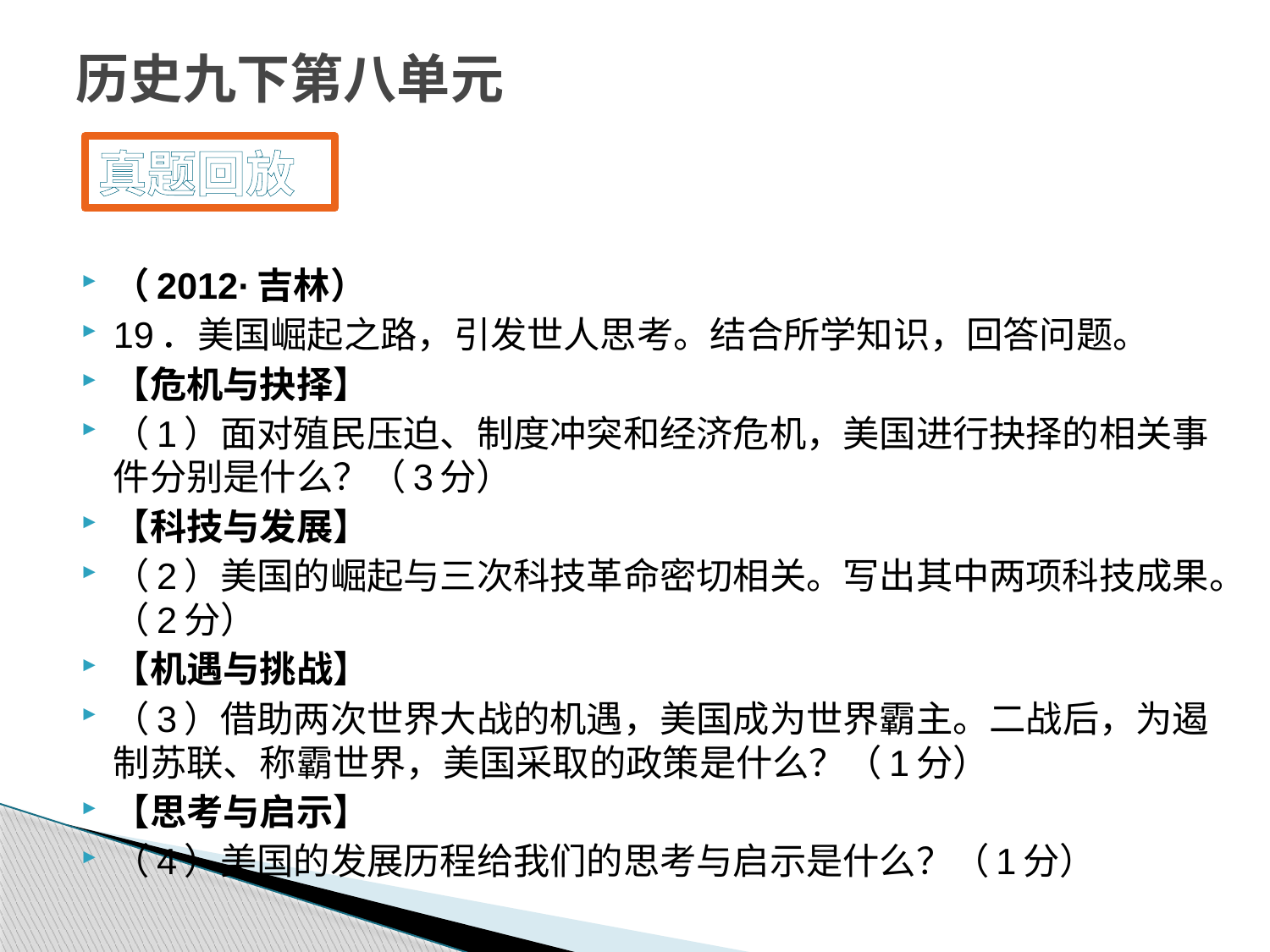

# 历史九下第八单元
真题回放
（2012·吉林）
19．美国崛起之路，引发世人思考。结合所学知识，回答问题。
【危机与抉择】
（1）面对殖民压迫、制度冲突和经济危机，美国进行抉择的相关事件分别是什么？（3分）
【科技与发展】
（2）美国的崛起与三次科技革命密切相关。写出其中两项科技成果。（2分）
【机遇与挑战】
（3）借助两次世界大战的机遇，美国成为世界霸主。二战后，为遏制苏联、称霸世界，美国采取的政策是什么？（1分）
【思考与启示】
（4）美国的发展历程给我们的思考与启示是什么？（1分）